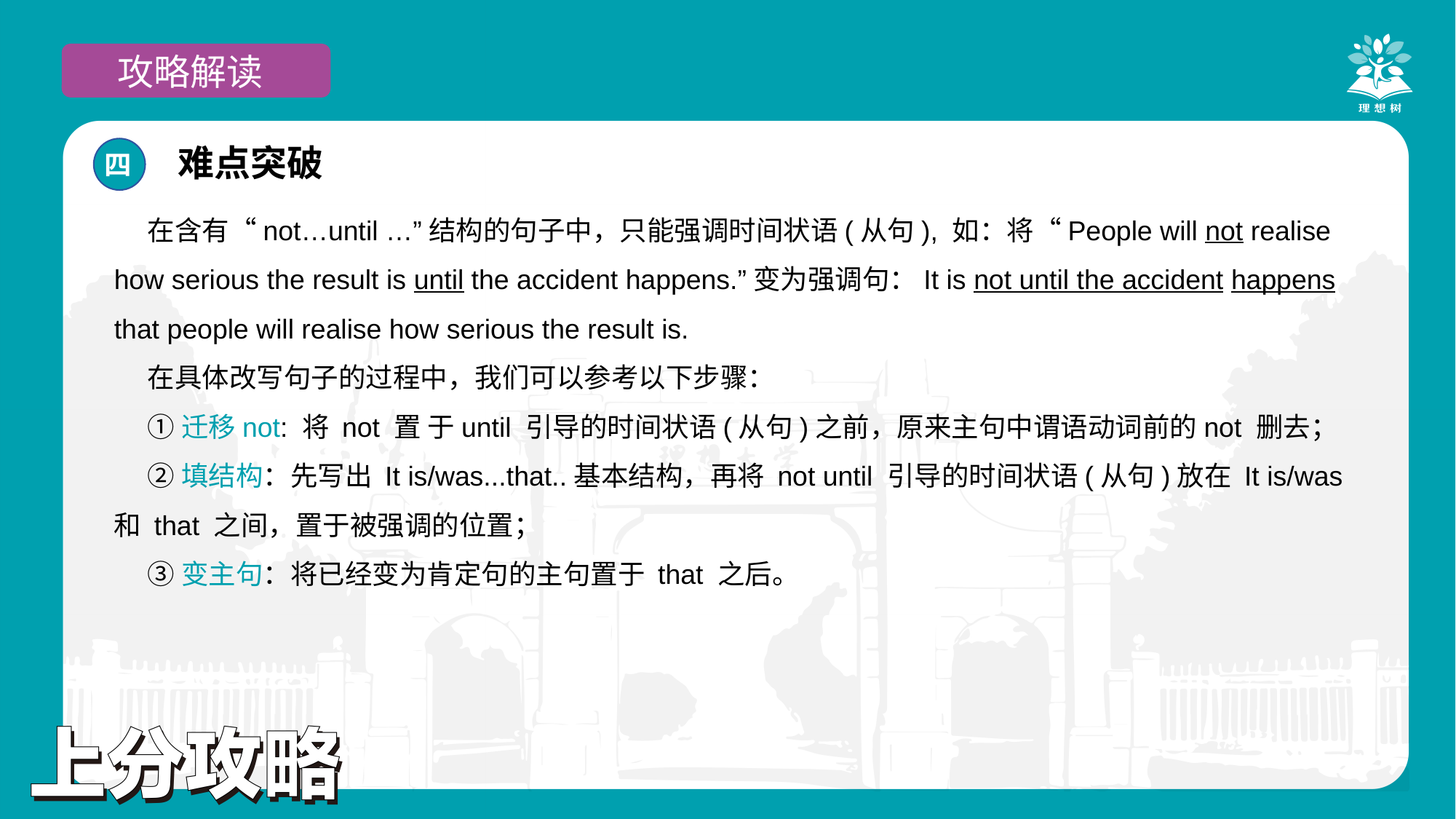

攻略解读
难点突破

四
在含有“not…until …”结构的句子中，只能强调时间状语(从句), 如：将“People will not realise how serious the result is until the accident happens.”变为强调句：It is not until the accident happens that people will realise how serious the result is.
在具体改写句子的过程中，我们可以参考以下步骤：
①迁移not: 将 not 置 于until 引导的时间状语(从句)之前，原来主句中谓语动词前的not 删去；
②填结构：先写出 It is/was...that..基本结构，再将 not until 引导的时间状语(从句)放在 It is/was 和 that 之间，置于被强调的位置；
③变主句：将已经变为肯定句的主句置于 that 之后。